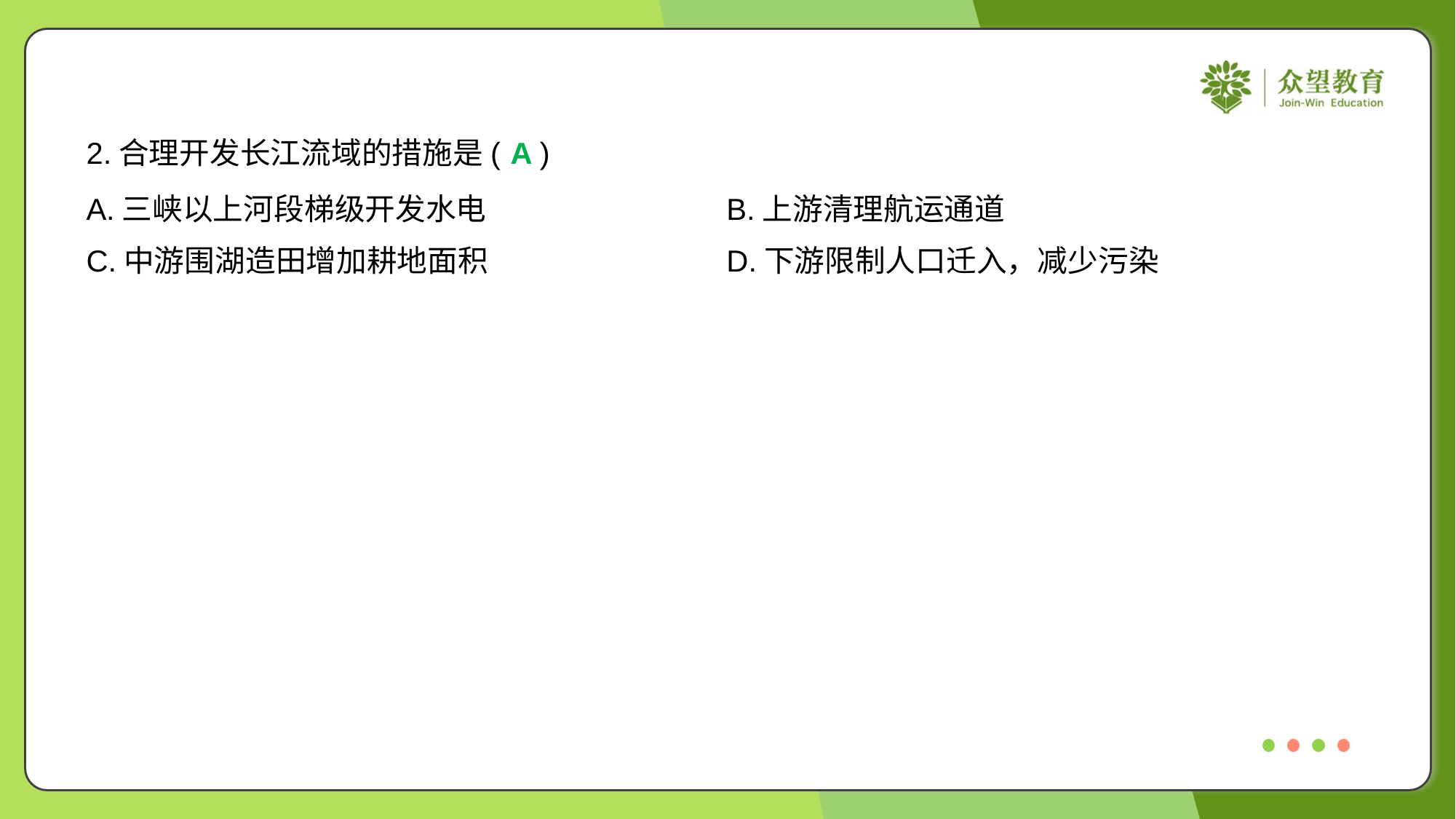

2.合理开发长江流域的措施是(     )
A
A.三峡以上河段梯级开发水电	B.上游清理航运通道
C.中游围湖造田增加耕地面积	D.下游限制人口迁入，减少污染